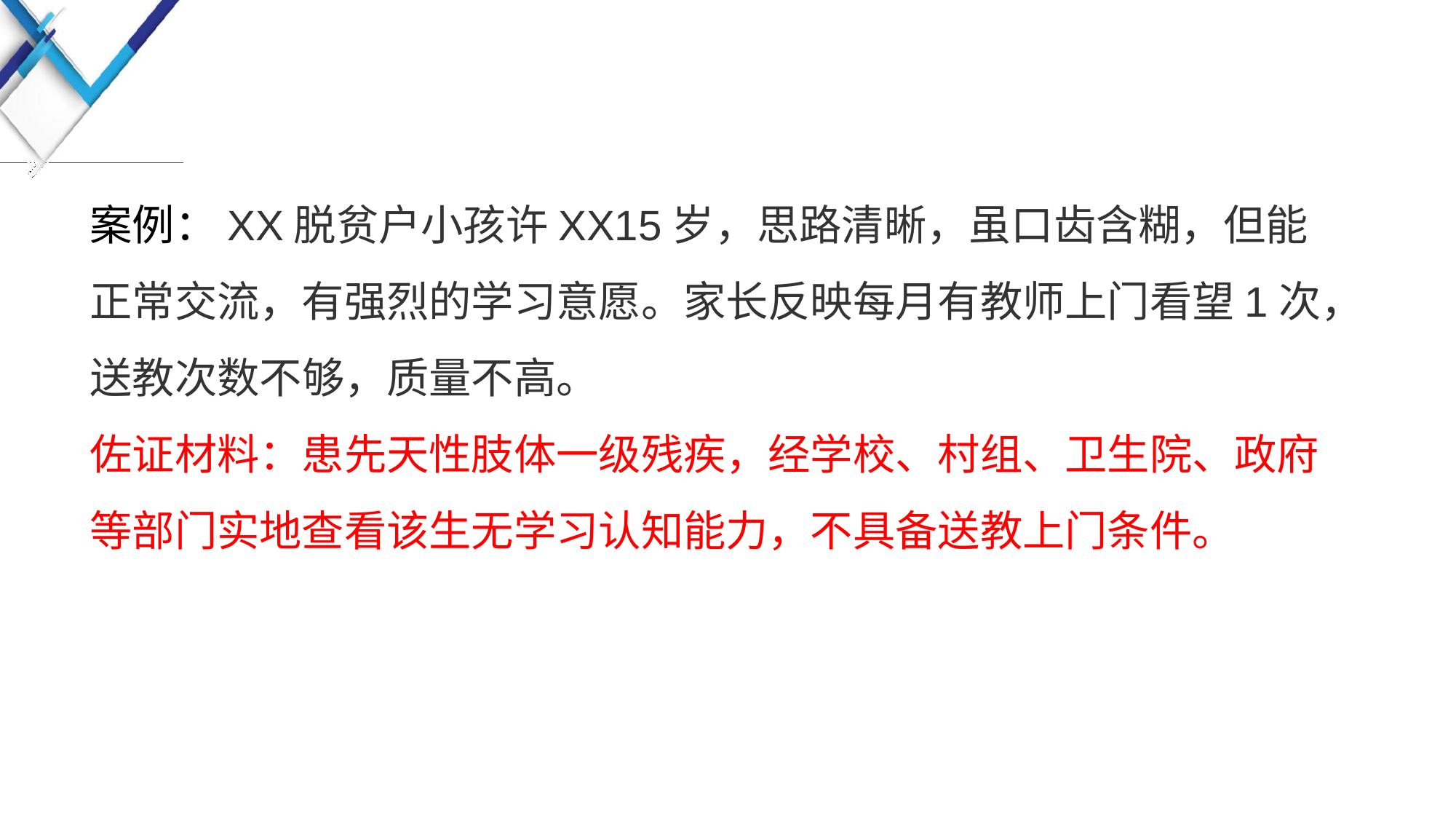

案例：XX脱贫户小孩许XX15岁，思路清晰，虽口齿含糊，但能正常交流，有强烈的学习意愿。家长反映每月有教师上门看望1次，送教次数不够，质量不高。
佐证材料：患先天性肢体一级残疾，经学校、村组、卫生院、政府等部门实地查看该生无学习认知能力，不具备送教上门条件。